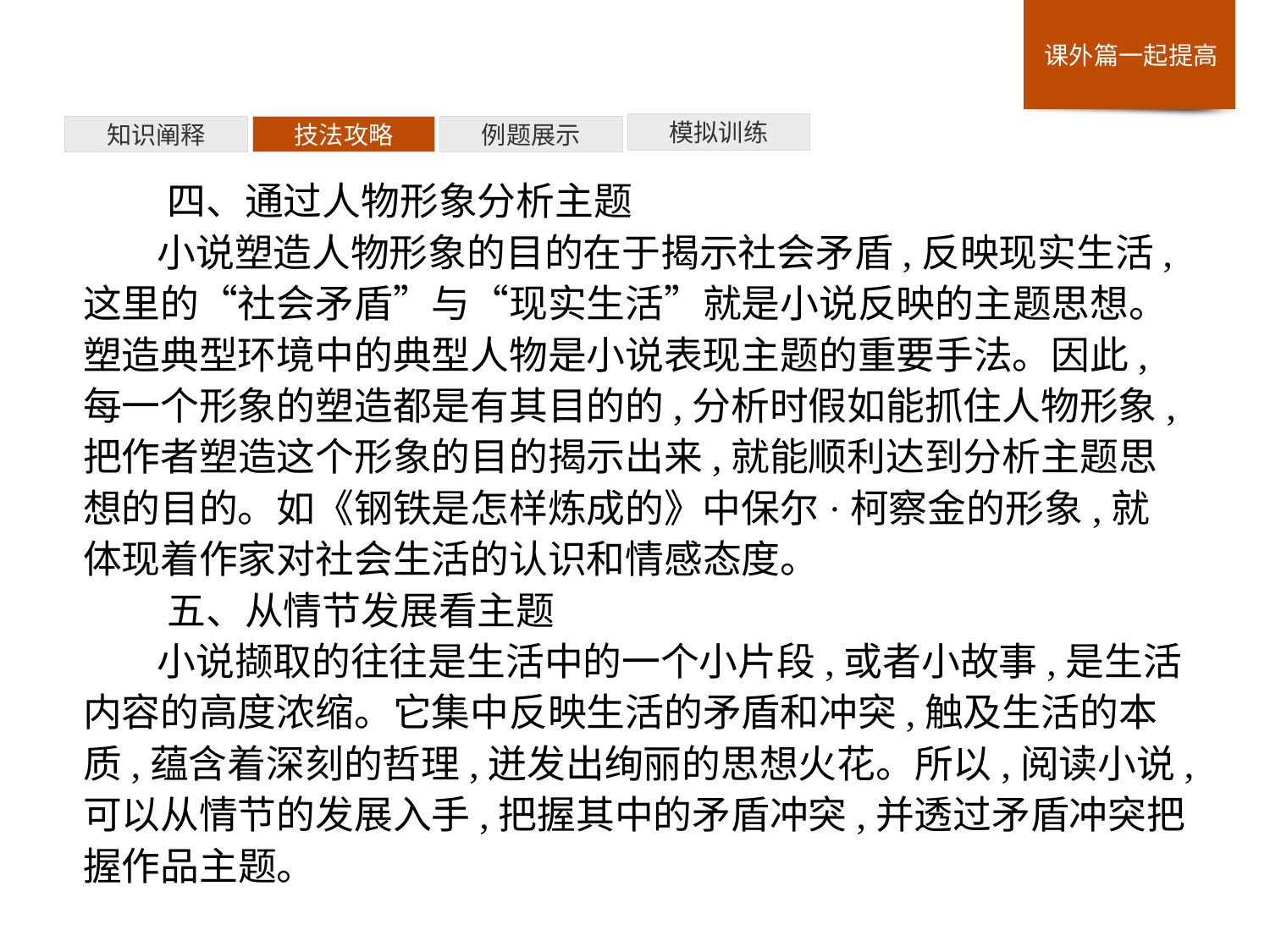

模拟训练
例题展示
技法攻略
知识阐释
四、通过人物形象分析主题
小说塑造人物形象的目的在于揭示社会矛盾,反映现实生活,这里的“社会矛盾”与“现实生活”就是小说反映的主题思想。塑造典型环境中的典型人物是小说表现主题的重要手法。因此,每一个形象的塑造都是有其目的的,分析时假如能抓住人物形象,把作者塑造这个形象的目的揭示出来,就能顺利达到分析主题思想的目的。如《钢铁是怎样炼成的》中保尔·柯察金的形象,就体现着作家对社会生活的认识和情感态度。
五、从情节发展看主题
小说撷取的往往是生活中的一个小片段,或者小故事,是生活内容的高度浓缩。它集中反映生活的矛盾和冲突,触及生活的本质,蕴含着深刻的哲理,迸发出绚丽的思想火花。所以,阅读小说,可以从情节的发展入手,把握其中的矛盾冲突,并透过矛盾冲突把握作品主题。